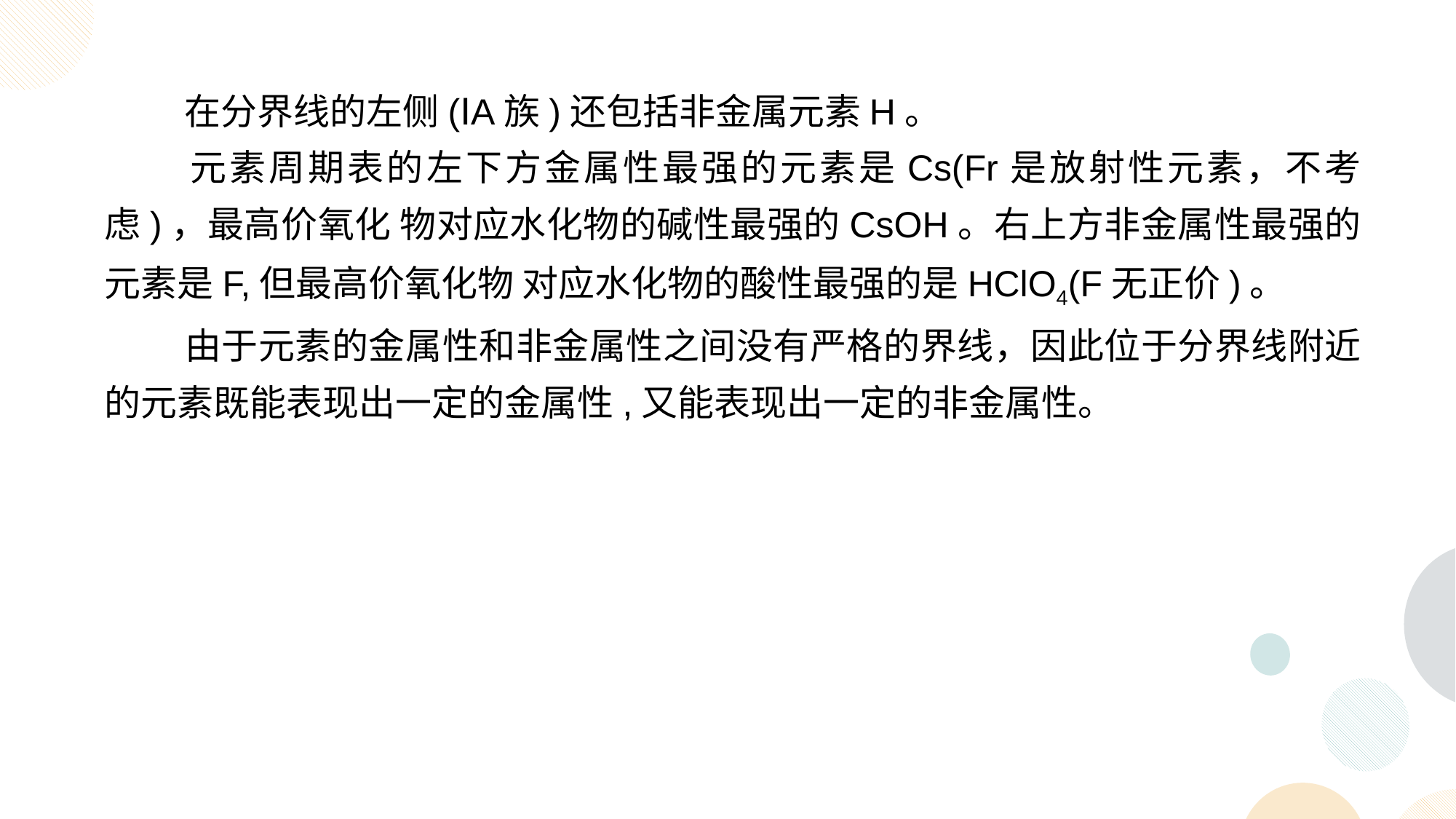

在分界线的左侧(ⅠA族)还包括非金属元素H。
 元素周期表的左下方金属性最强的元素是Cs(Fr是放射性元素，不考虑)，最高价氧化 物对应水化物的碱性最强的CsOH。右上方非金属性最强的元素是F,但最高价氧化物 对应水化物的酸性最强的是HClO4(F无正价)。
 由于元素的金属性和非金属性之间没有严格的界线，因此位于分界线附近的元素既能表现出一定的金属性,又能表现出一定的非金属性。